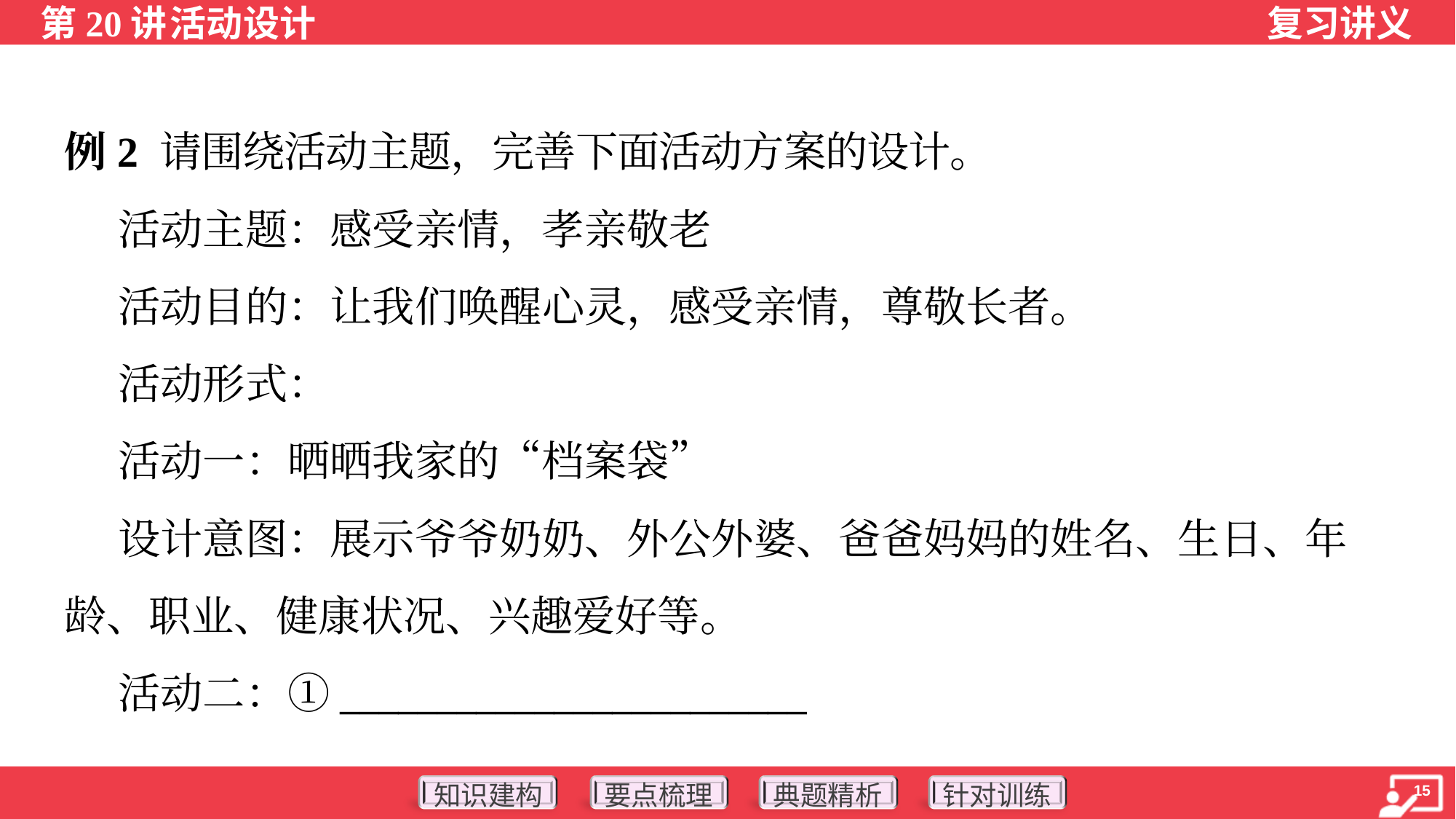

例2 请围绕活动主题，完善下面活动方案的设计。
    活动主题：感受亲情，孝亲敬老
    活动目的：让我们唤醒心灵，感受亲情，尊敬长者。
    活动形式：
    活动一：晒晒我家的“档案袋”
    设计意图：展示爷爷奶奶、外公外婆、爸爸妈妈的姓名、生日、年
龄、职业、健康状况、兴趣爱好等。
    活动二：①________________________